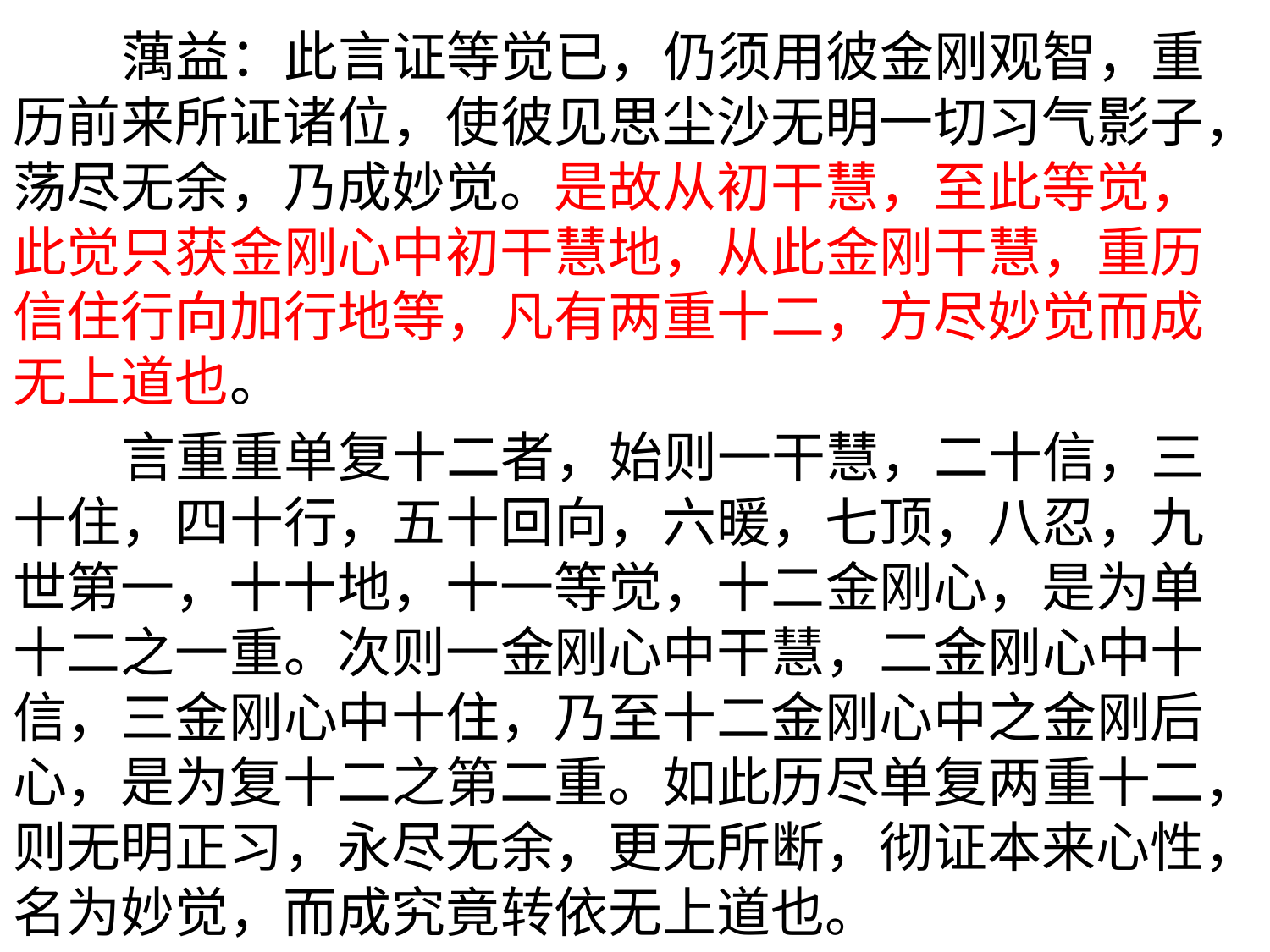

蕅益：此言证等觉已，仍须用彼金刚观智，重历前来所证诸位，使彼见思尘沙无明一切习气影子，荡尽无余，乃成妙觉。是故从初干慧，至此等觉，此觉只获金刚心中初干慧地，从此金刚干慧，重历信住行向加行地等，凡有两重十二，方尽妙觉而成无上道也。
        言重重单复十二者，始则一干慧，二十信，三十住，四十行，五十回向，六暖，七顶，八忍，九世第一，十十地，十一等觉，十二金刚心，是为单十二之一重。次则一金刚心中干慧，二金刚心中十信，三金刚心中十住，乃至十二金刚心中之金刚后心，是为复十二之第二重。如此历尽单复两重十二，则无明正习，永尽无余，更无所断，彻证本来心性，名为妙觉，而成究竟转依无上道也。